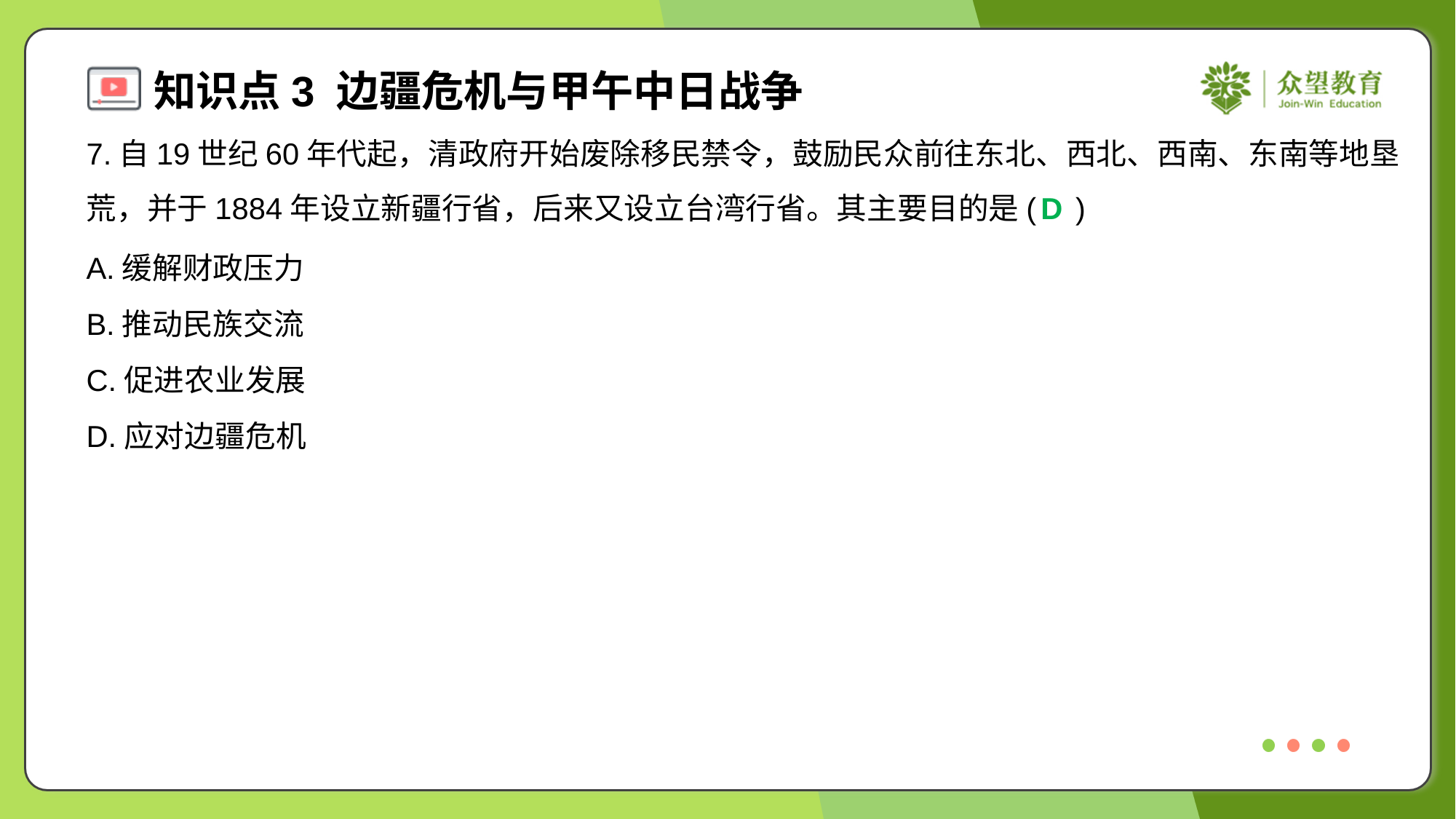

7.自19世纪60年代起，清政府开始废除移民禁令，鼓励民众前往东北、西北、西南、东南等地垦
荒，并于1884年设立新疆行省，后来又设立台湾行省。其主要目的是(     )
D
A.缓解财政压力
B.推动民族交流
C.促进农业发展
D.应对边疆危机